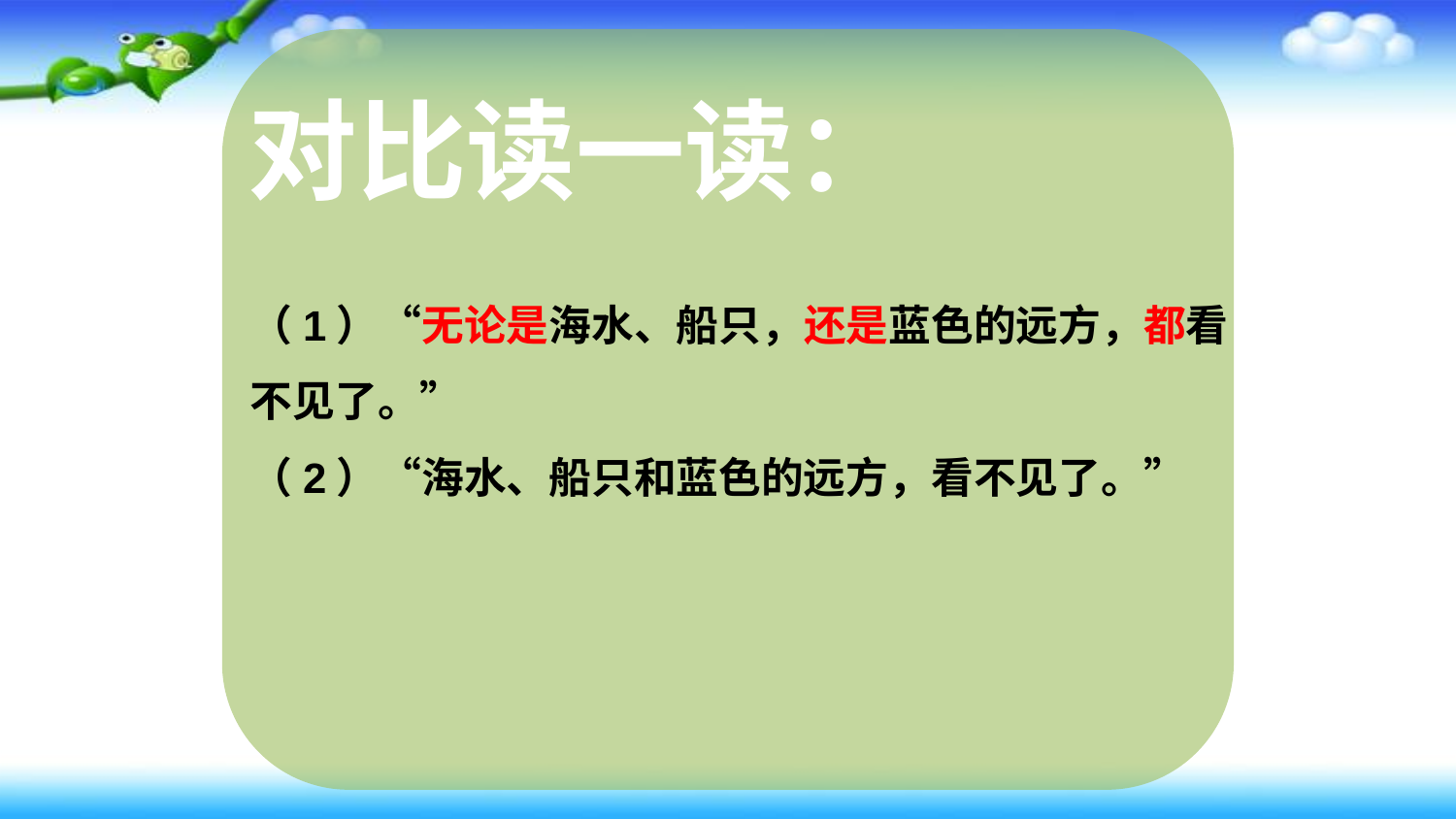

对比读一读：
（1）“无论是海水、船只，还是蓝色的远方，都看不见了。”
（2）“海水、船只和蓝色的远方，看不见了。”